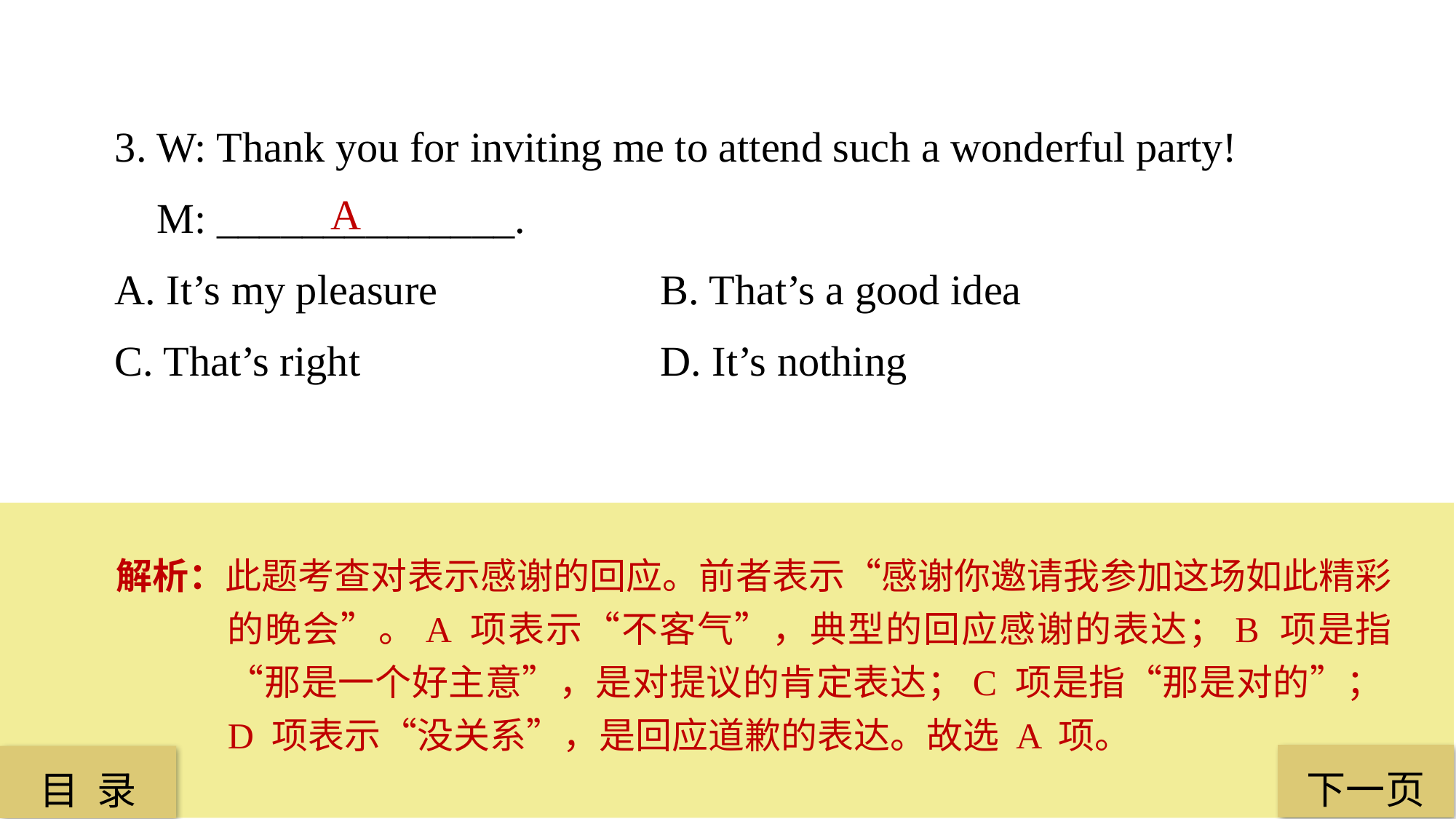

3. W: Thank you for inviting me to attend such a wonderful party!
    M: ______________.
A. It’s my pleasure 		B. That’s a good idea
C. That’s right 			D. It’s nothing
 A
解析：此题考查对表示感谢的回应。前者表示“感谢你邀请我参加这场如此精彩的晚会”。A 项表示“不客气”，典型的回应感谢的表达；B 项是指“那是一个好主意”，是对提议的肯定表达；C 项是指“那是对的”；D 项表示“没关系”，是回应道歉的表达。故选 A 项。